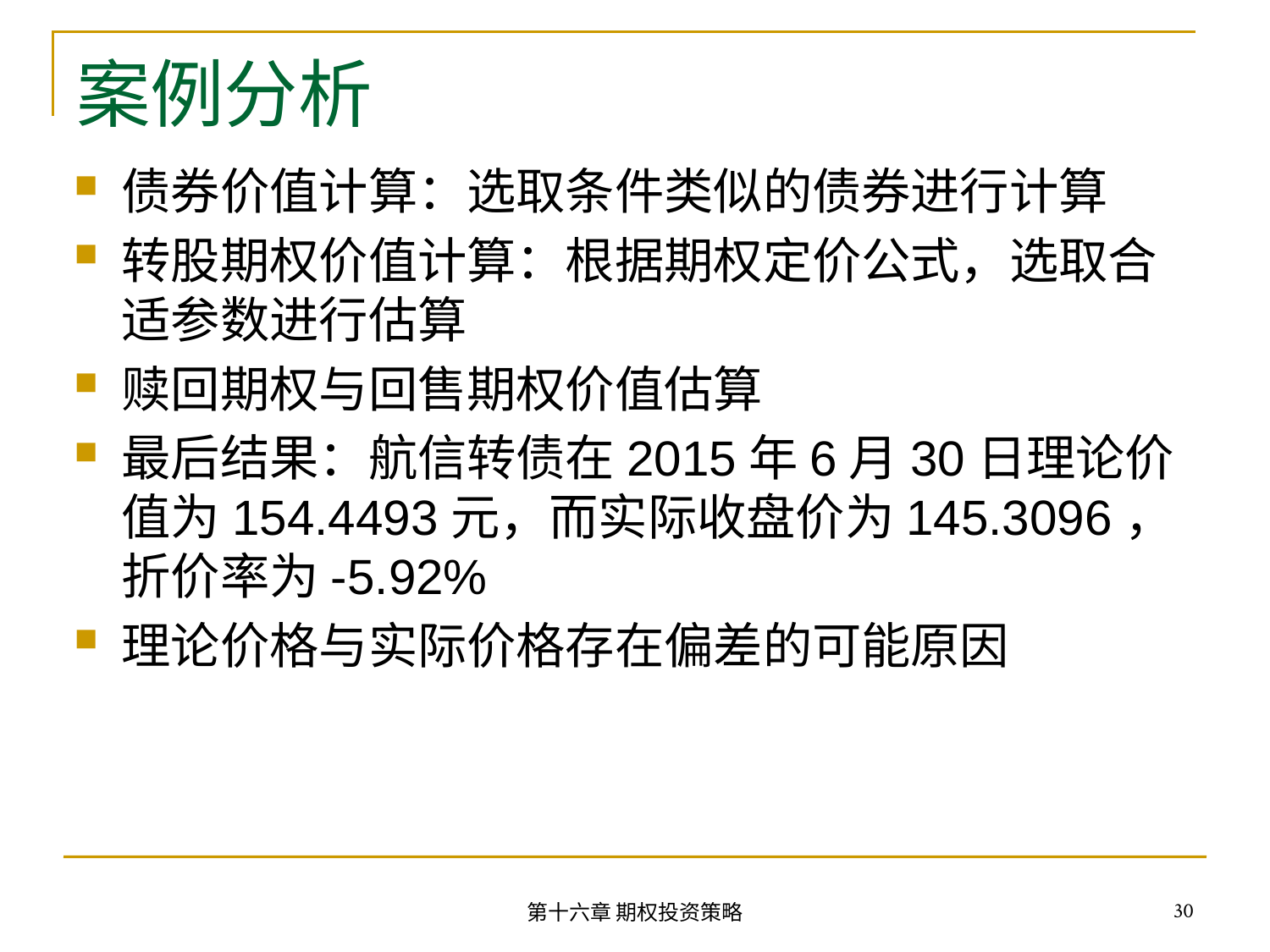

# 案例分析

债券价值计算：选取条件类似的债券进行计算
转股期权价值计算：根据期权定价公式，选取合适参数进行估算
赎回期权与回售期权价值估算
最后结果：航信转债在2015年6月30日理论价值为154.4493元，而实际收盘价为145.3096，折价率为-5.92%
理论价格与实际价格存在偏差的可能原因

30
第十六章 期权投资策略